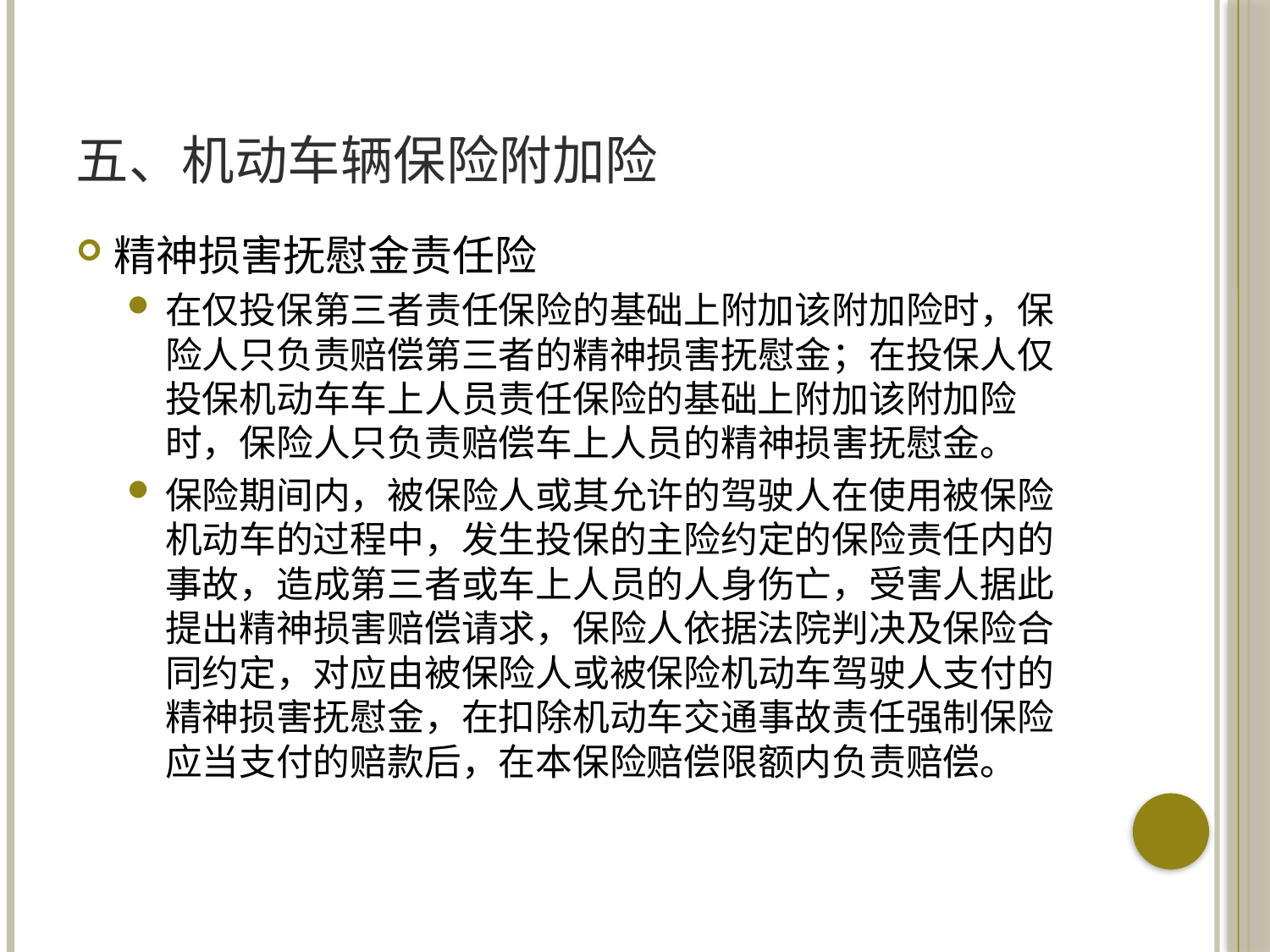

# 五、机动车辆保险附加险
精神损害抚慰金责任险
在仅投保第三者责任保险的基础上附加该附加险时，保险人只负责赔偿第三者的精神损害抚慰金；在投保人仅投保机动车车上人员责任保险的基础上附加该附加险时，保险人只负责赔偿车上人员的精神损害抚慰金。
保险期间内，被保险人或其允许的驾驶人在使用被保险机动车的过程中，发生投保的主险约定的保险责任内的事故，造成第三者或车上人员的人身伤亡，受害人据此提出精神损害赔偿请求，保险人依据法院判决及保险合同约定，对应由被保险人或被保险机动车驾驶人支付的精神损害抚慰金，在扣除机动车交通事故责任强制保险应当支付的赔款后，在本保险赔偿限额内负责赔偿。